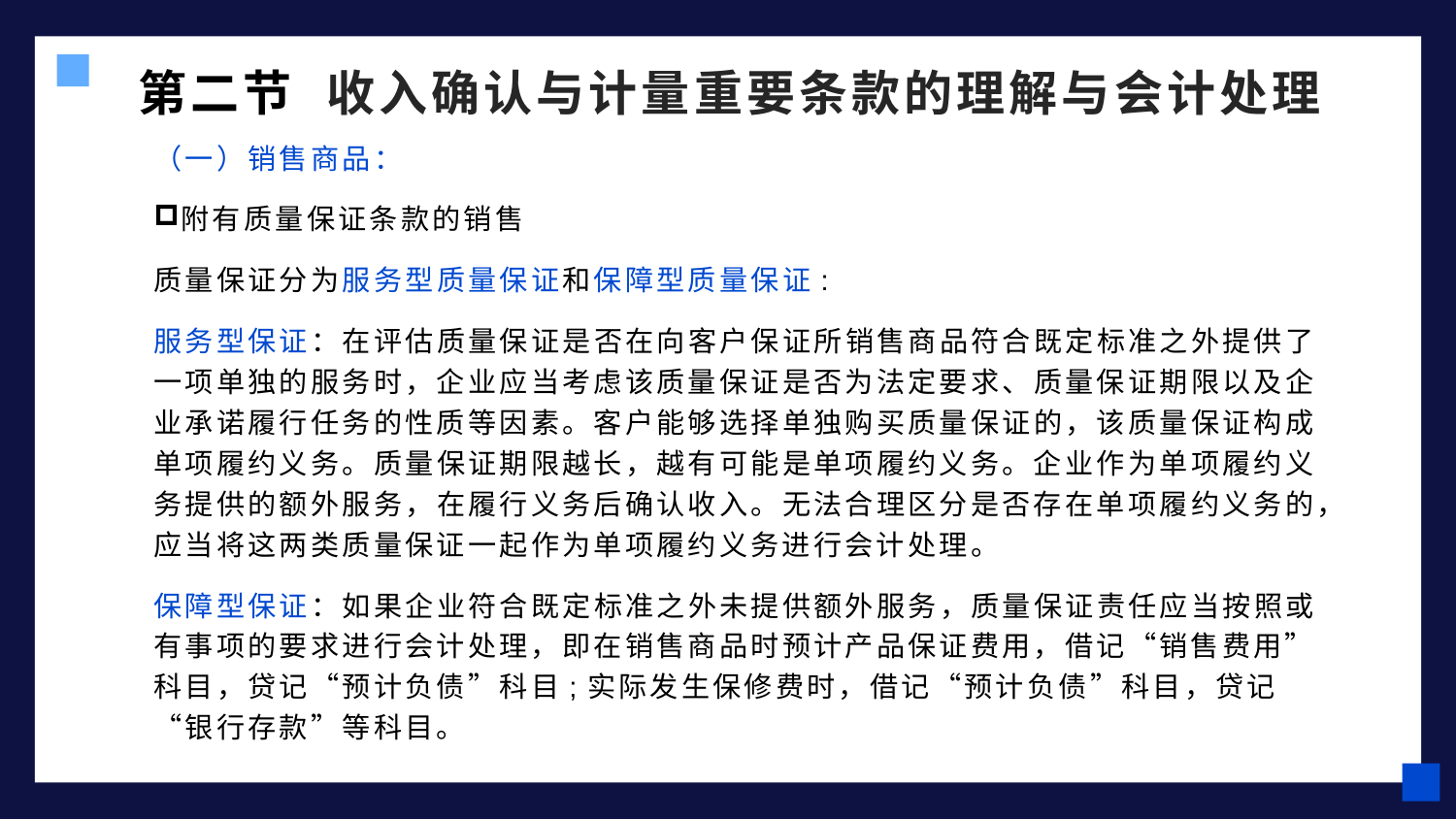

第二节  收入确认与计量重要条款的理解与会计处理
（一）销售商品：
附有质量保证条款的销售
质量保证分为服务型质量保证和保障型质量保证:
服务型保证：在评估质量保证是否在向客户保证所销售商品符合既定标准之外提供了一项单独的服务时，企业应当考虑该质量保证是否为法定要求、质量保证期限以及企业承诺履行任务的性质等因素。客户能够选择单独购买质量保证的，该质量保证构成单项履约义务。质量保证期限越长，越有可能是单项履约义务。企业作为单项履约义务提供的额外服务，在履行义务后确认收入。无法合理区分是否存在单项履约义务的，应当将这两类质量保证一起作为单项履约义务进行会计处理。
保障型保证：如果企业符合既定标准之外未提供额外服务，质量保证责任应当按照或有事项的要求进行会计处理，即在销售商品时预计产品保证费用，借记“销售费用”科目，贷记“预计负债”科目;实际发生保修费时，借记“预计负债”科目，贷记“银行存款”等科目。